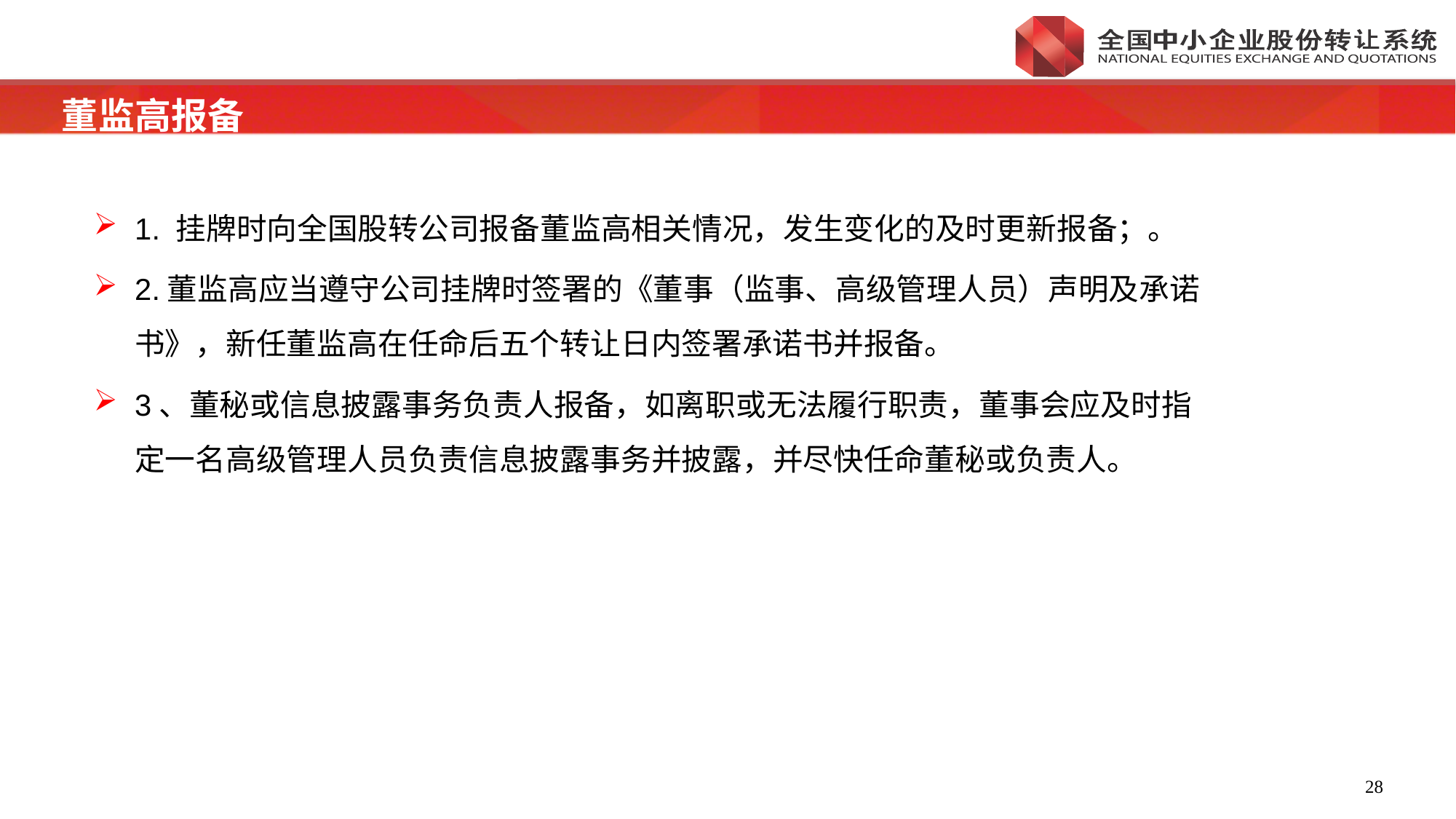

董监高报备
1. 挂牌时向全国股转公司报备董监高相关情况，发生变化的及时更新报备；。
2.董监高应当遵守公司挂牌时签署的《董事（监事、高级管理人员）声明及承诺书》，新任董监高在任命后五个转让日内签署承诺书并报备。
3、董秘或信息披露事务负责人报备，如离职或无法履行职责，董事会应及时指定一名高级管理人员负责信息披露事务并披露，并尽快任命董秘或负责人。